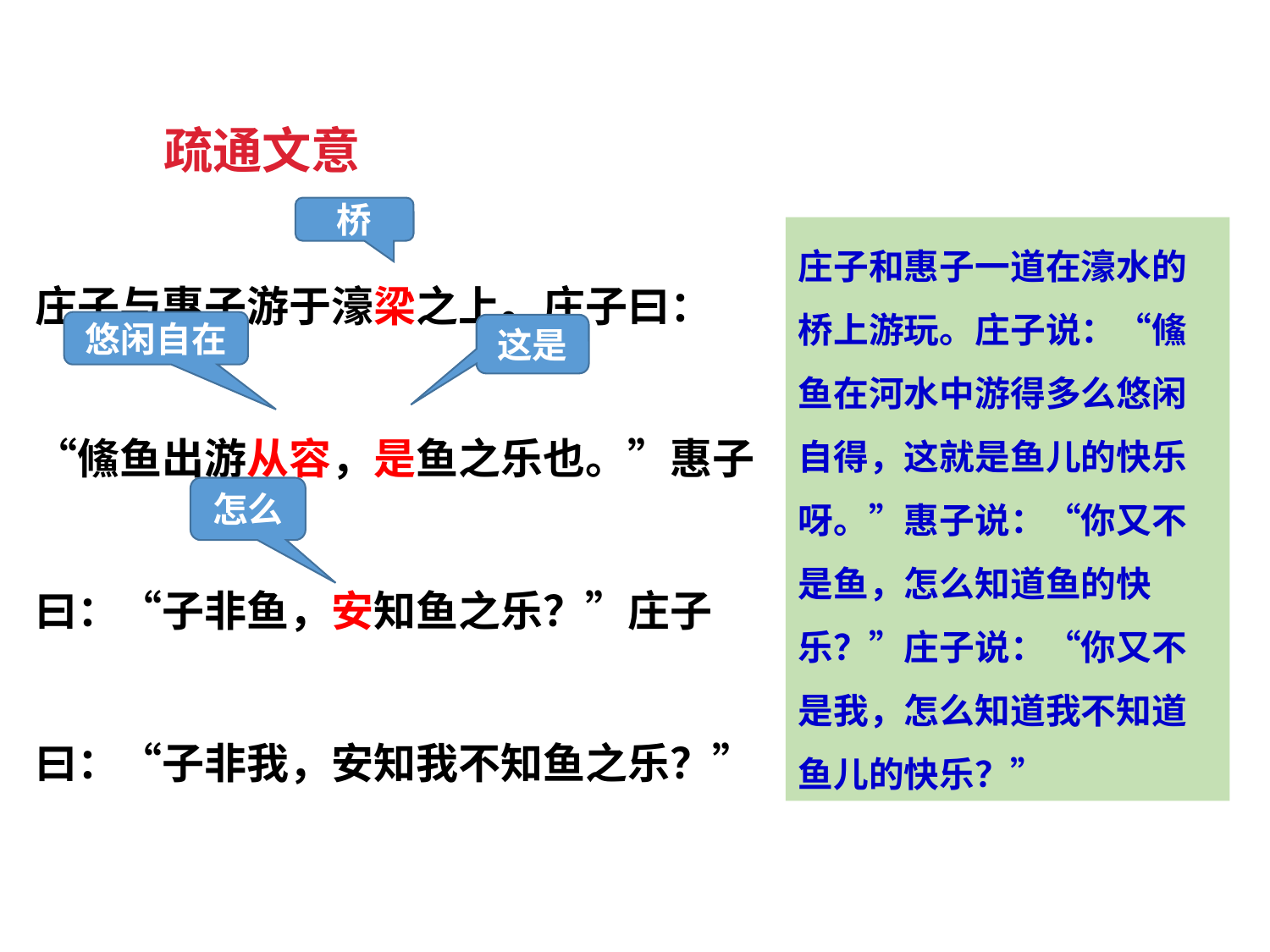

疏通文意
庄子与惠子游于濠梁之上。庄子曰：“鯈鱼出游从容，是鱼之乐也。”惠子曰：“子非鱼，安知鱼之乐？”庄子曰：“子非我，安知我不知鱼之乐？”
桥
庄子和惠子一道在濠水的桥上游玩。庄子说：“鯈鱼在河水中游得多么悠闲自得，这就是鱼儿的快乐呀。”惠子说：“你又不是鱼，怎么知道鱼的快乐？”庄子说：“你又不是我，怎么知道我不知道鱼儿的快乐？”
悠闲自在
这是
怎么